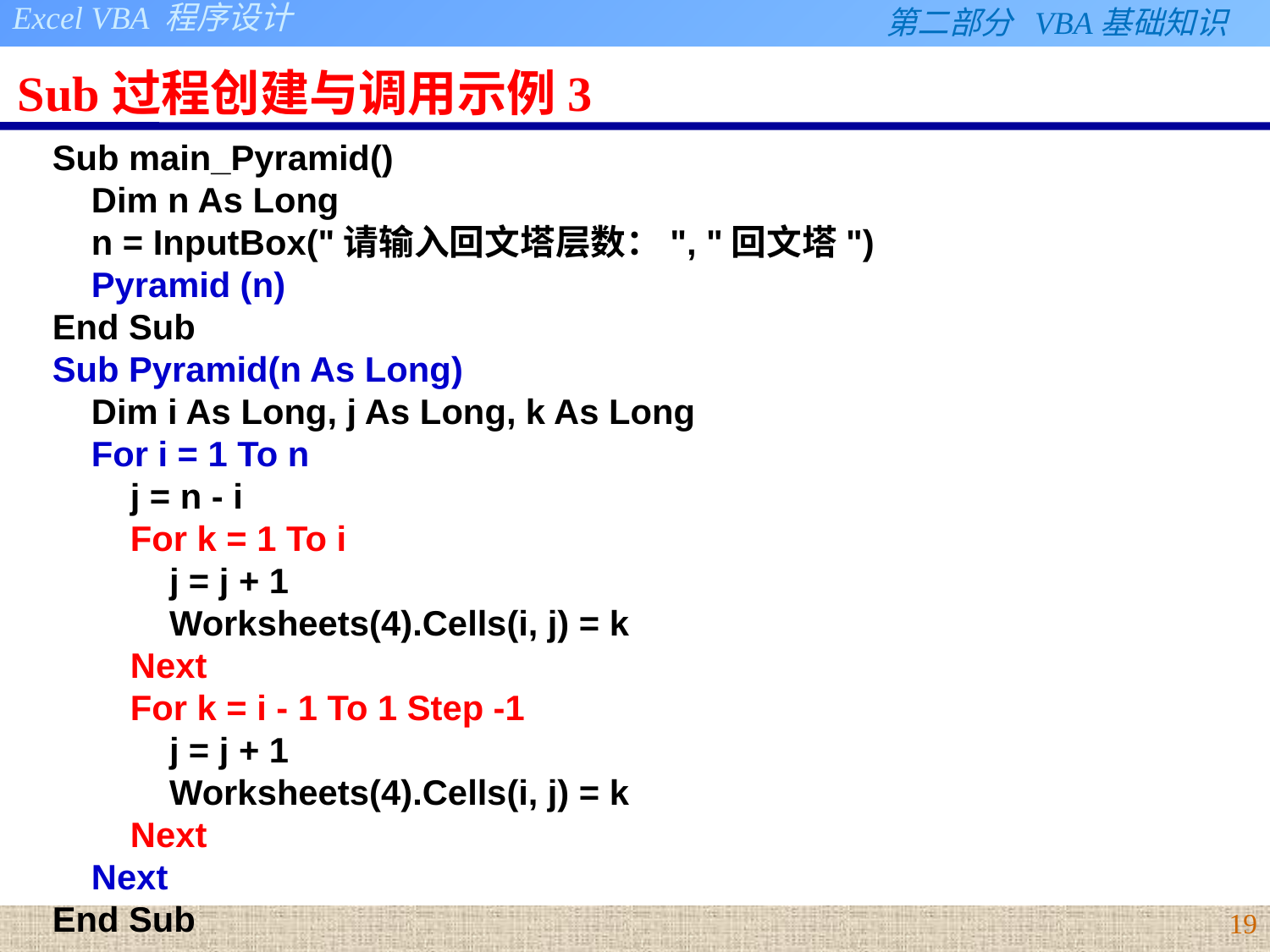

# Sub过程创建与调用示例3
Sub main_Pyramid()
    Dim n As Long
    n = InputBox("请输入回文塔层数：", "回文塔")
    Pyramid (n)
End Sub
Sub Pyramid(n As Long)
    Dim i As Long, j As Long, k As Long
    For i = 1 To n
        j = n - i
        For k = 1 To i
            j = j + 1
            Worksheets(4).Cells(i, j) = k
        Next
        For k = i - 1 To 1 Step -1
            j = j + 1
            Worksheets(4).Cells(i, j) = k
        Next
    Next
End Sub